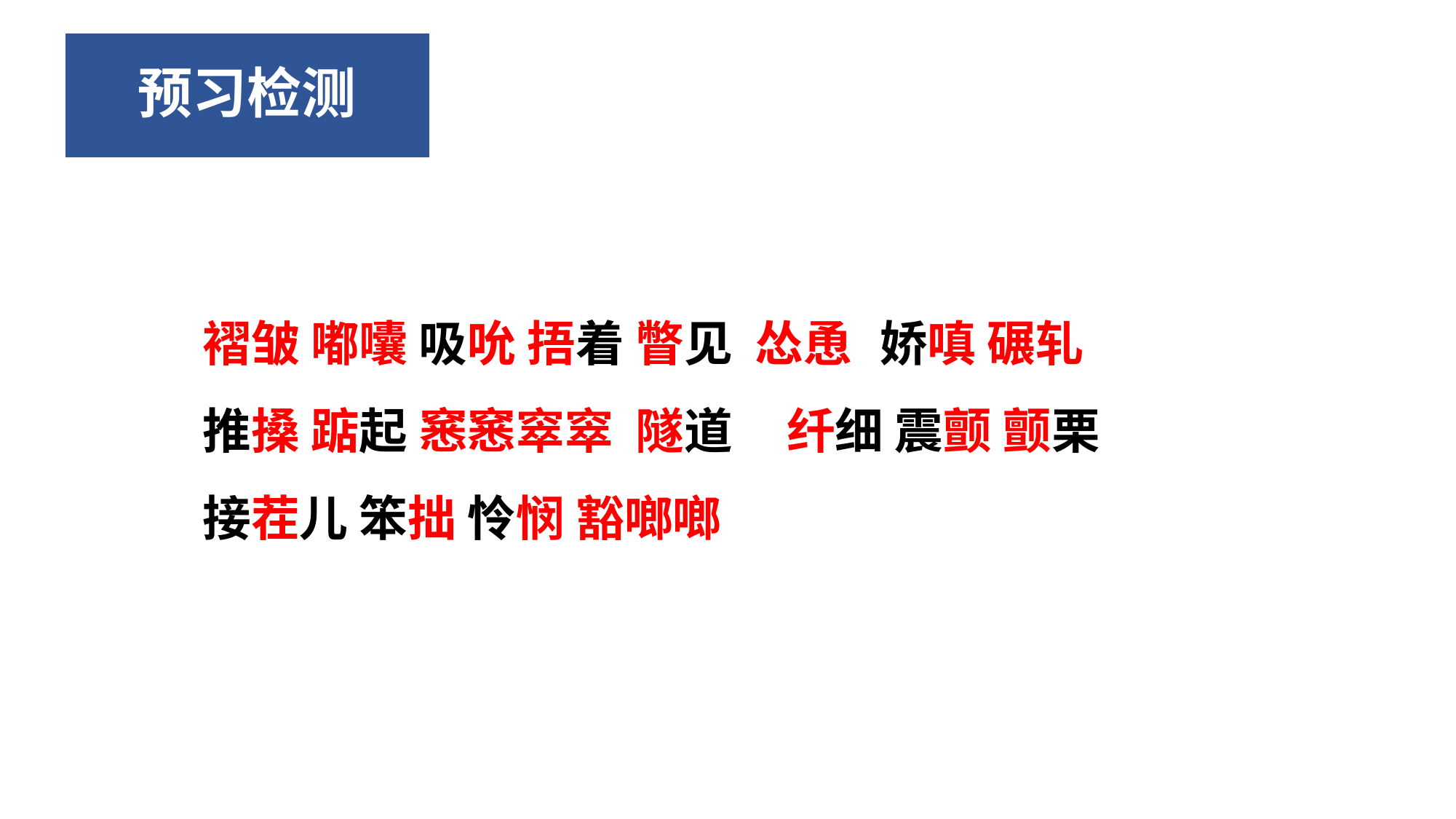

# 预习检测
褶皱 嘟囔 吸吮 捂着 瞥见  怂恿  娇嗔 碾轧
推搡 踮起 窸窸窣窣  隧道    纤细 震颤 颤栗
接茬儿 笨拙 怜悯 豁啷啷